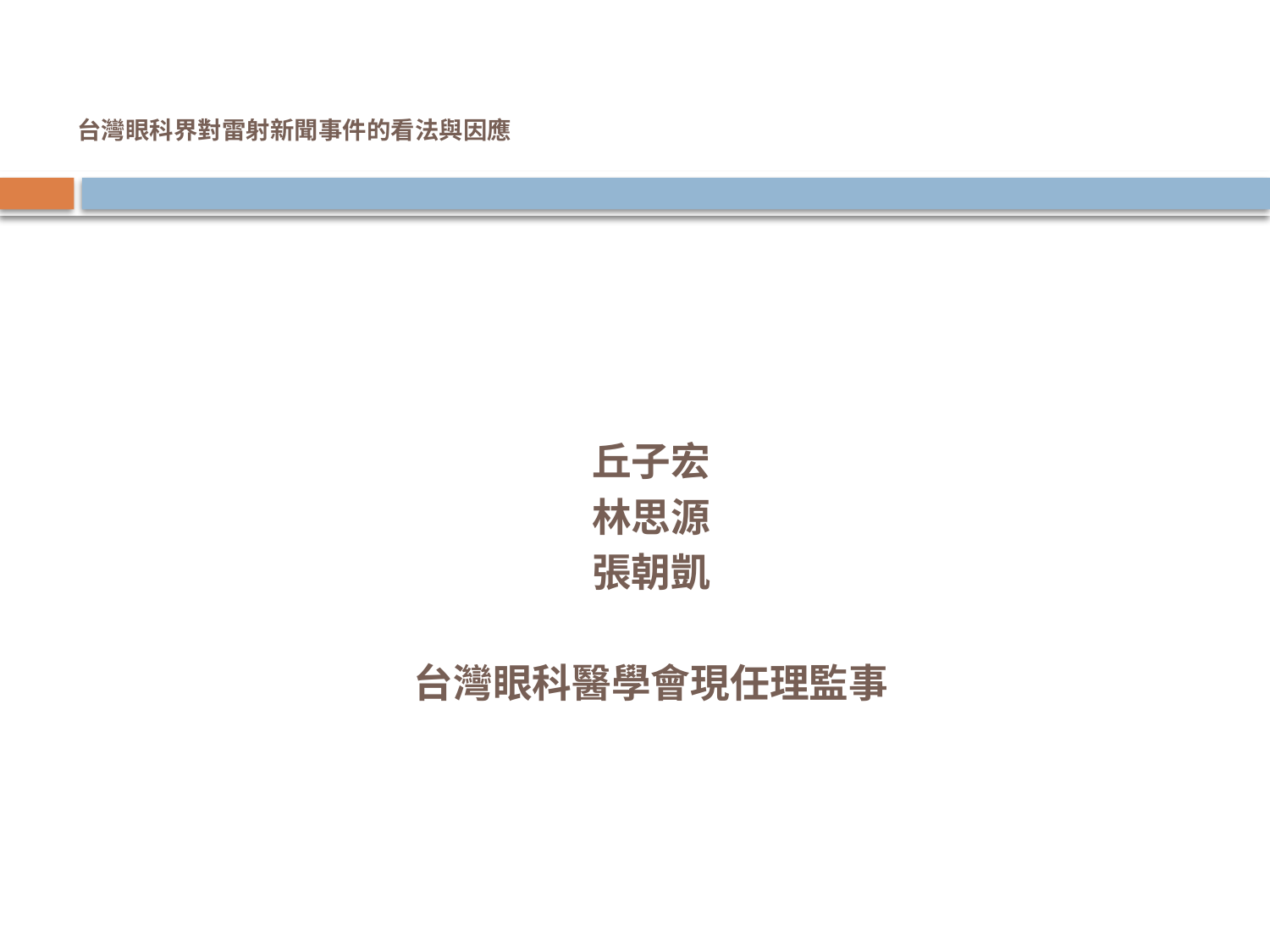

# 台灣眼科界對雷射新聞事件的看法與因應

丘子宏
林思源
張朝凱

台灣眼科醫學會現任理監事